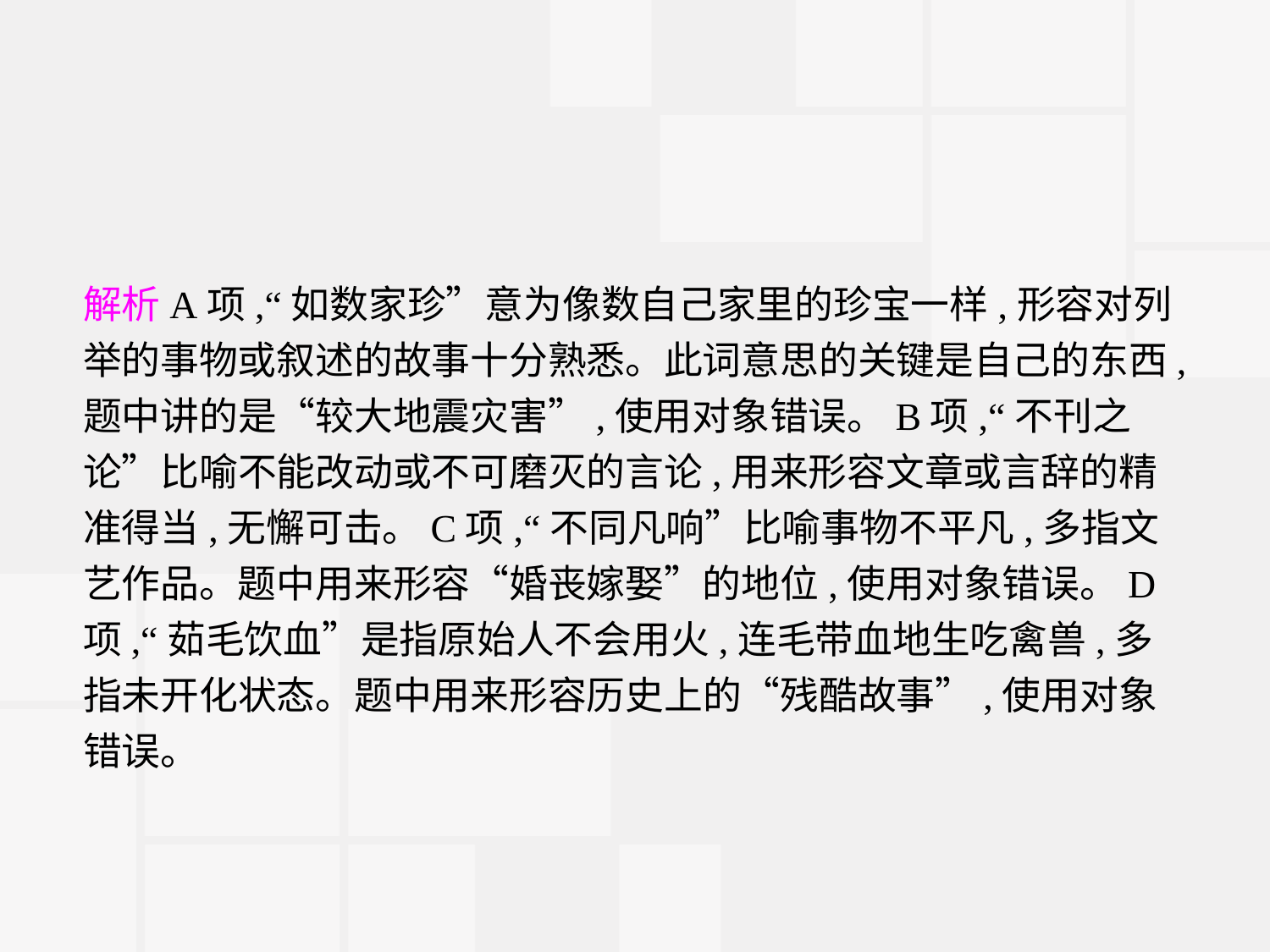

解析A项,“如数家珍”意为像数自己家里的珍宝一样,形容对列举的事物或叙述的故事十分熟悉。此词意思的关键是自己的东西,题中讲的是“较大地震灾害”,使用对象错误。B项,“不刊之论”比喻不能改动或不可磨灭的言论,用来形容文章或言辞的精准得当,无懈可击。C项,“不同凡响”比喻事物不平凡,多指文艺作品。题中用来形容“婚丧嫁娶”的地位,使用对象错误。D项,“茹毛饮血”是指原始人不会用火,连毛带血地生吃禽兽,多指未开化状态。题中用来形容历史上的“残酷故事”,使用对象错误。